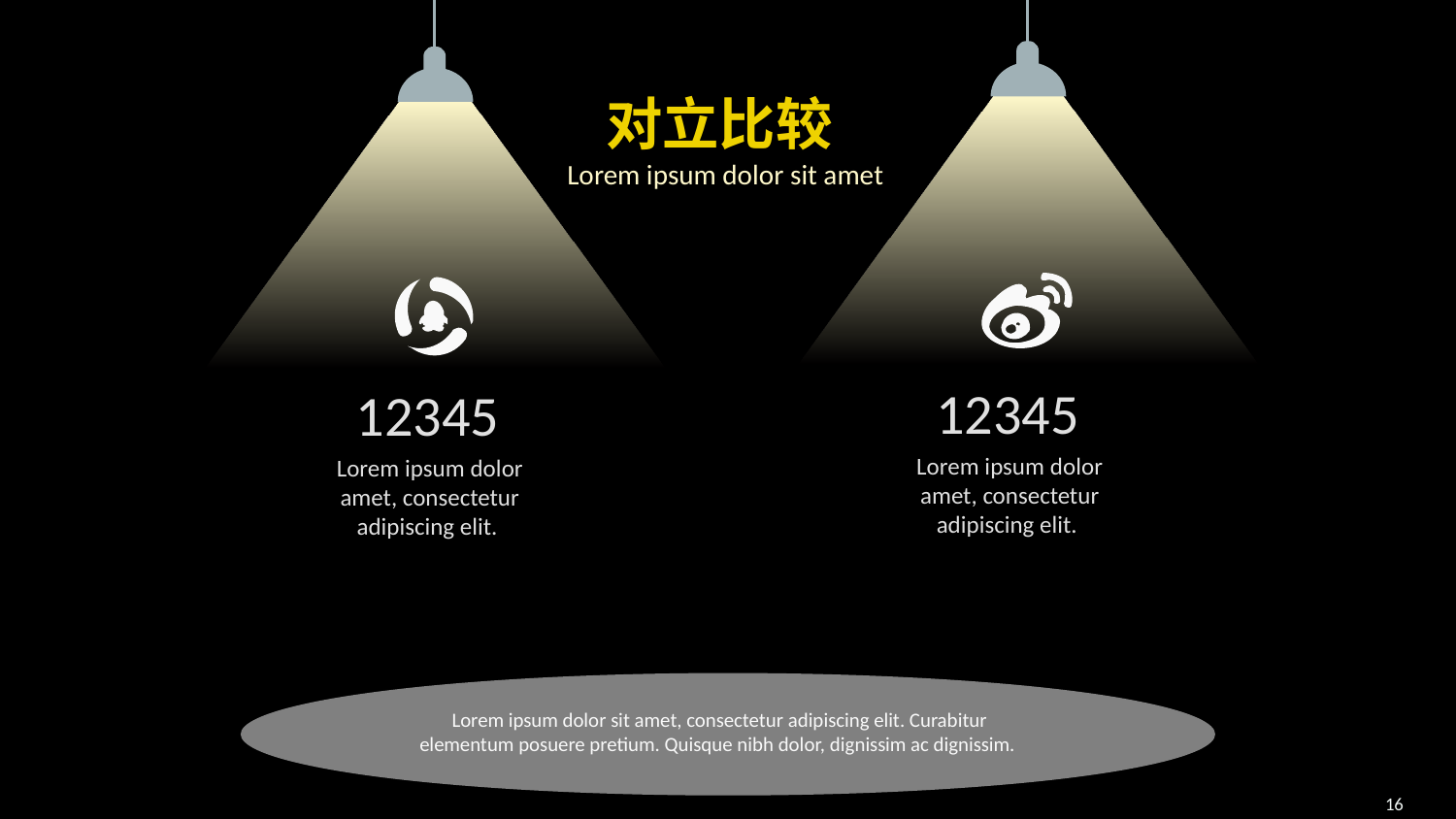

对立比较
Lorem ipsum dolor sit amet

12345
12345
Lorem ipsum dolor amet, consectetur adipiscing elit.
Lorem ipsum dolor amet, consectetur adipiscing elit.

Lorem ipsum dolor sit amet, consectetur adipiscing elit. Curabitur elementum posuere pretium. Quisque nibh dolor, dignissim ac dignissim.